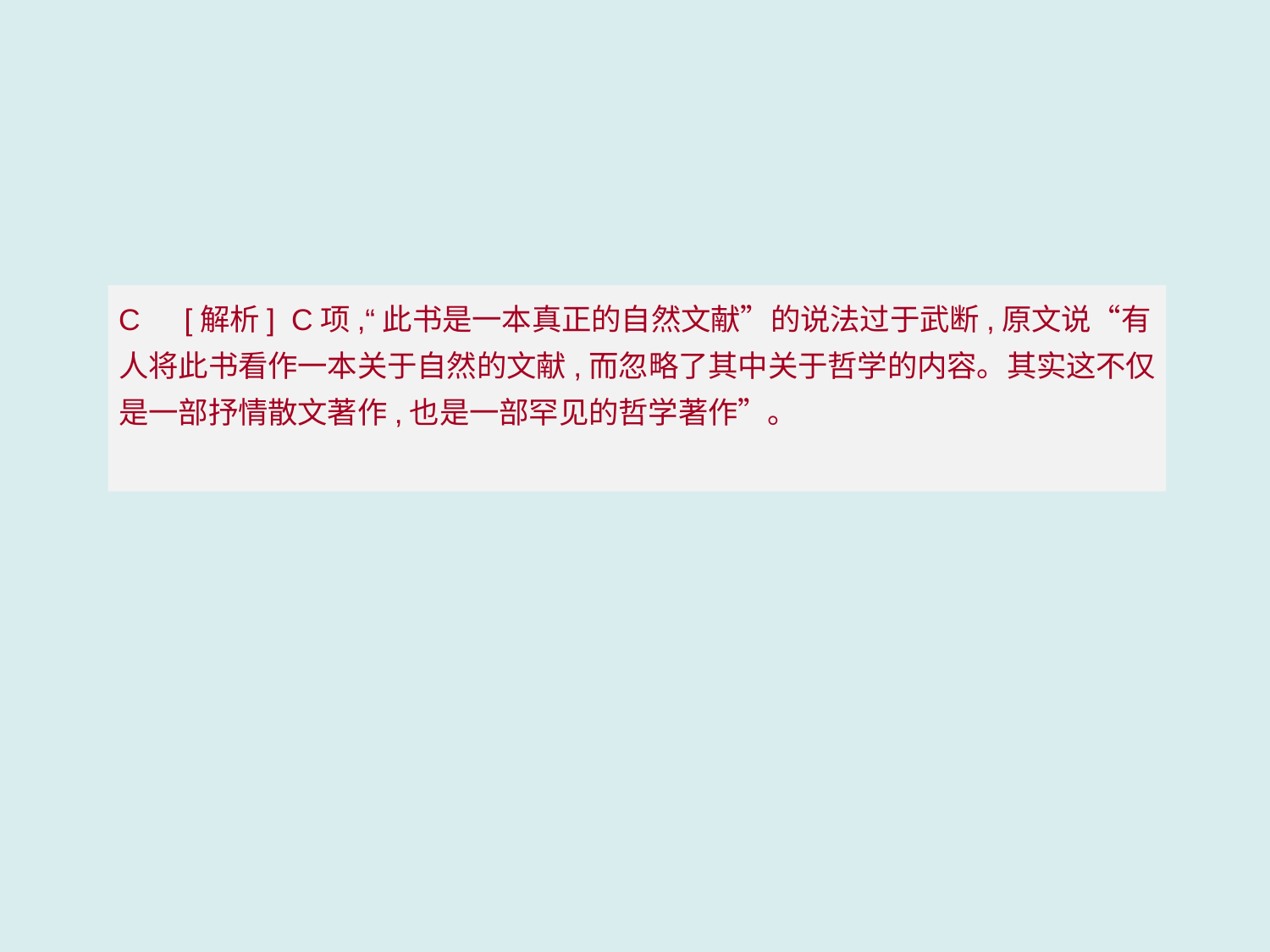

C　[解析]  C项,“此书是一本真正的自然文献”的说法过于武断,原文说“有人将此书看作一本关于自然的文献,而忽略了其中关于哲学的内容。其实这不仅是一部抒情散文著作,也是一部罕见的哲学著作”。